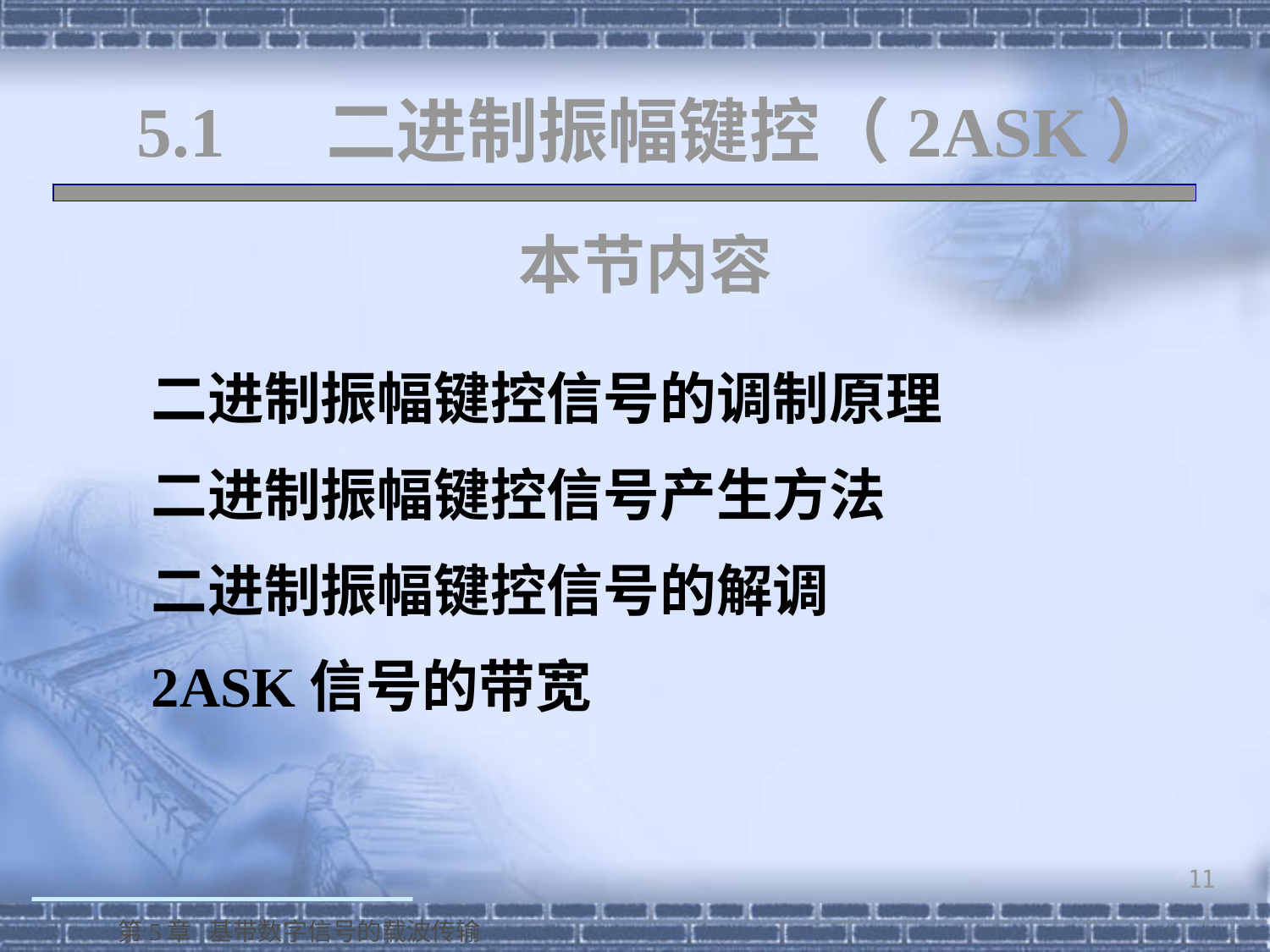

# 5.1  二进制振幅键控（2ASK）

本节内容
二进制振幅键控信号的调制原理
二进制振幅键控信号产生方法
二进制振幅键控信号的解调
2ASK信号的带宽
11